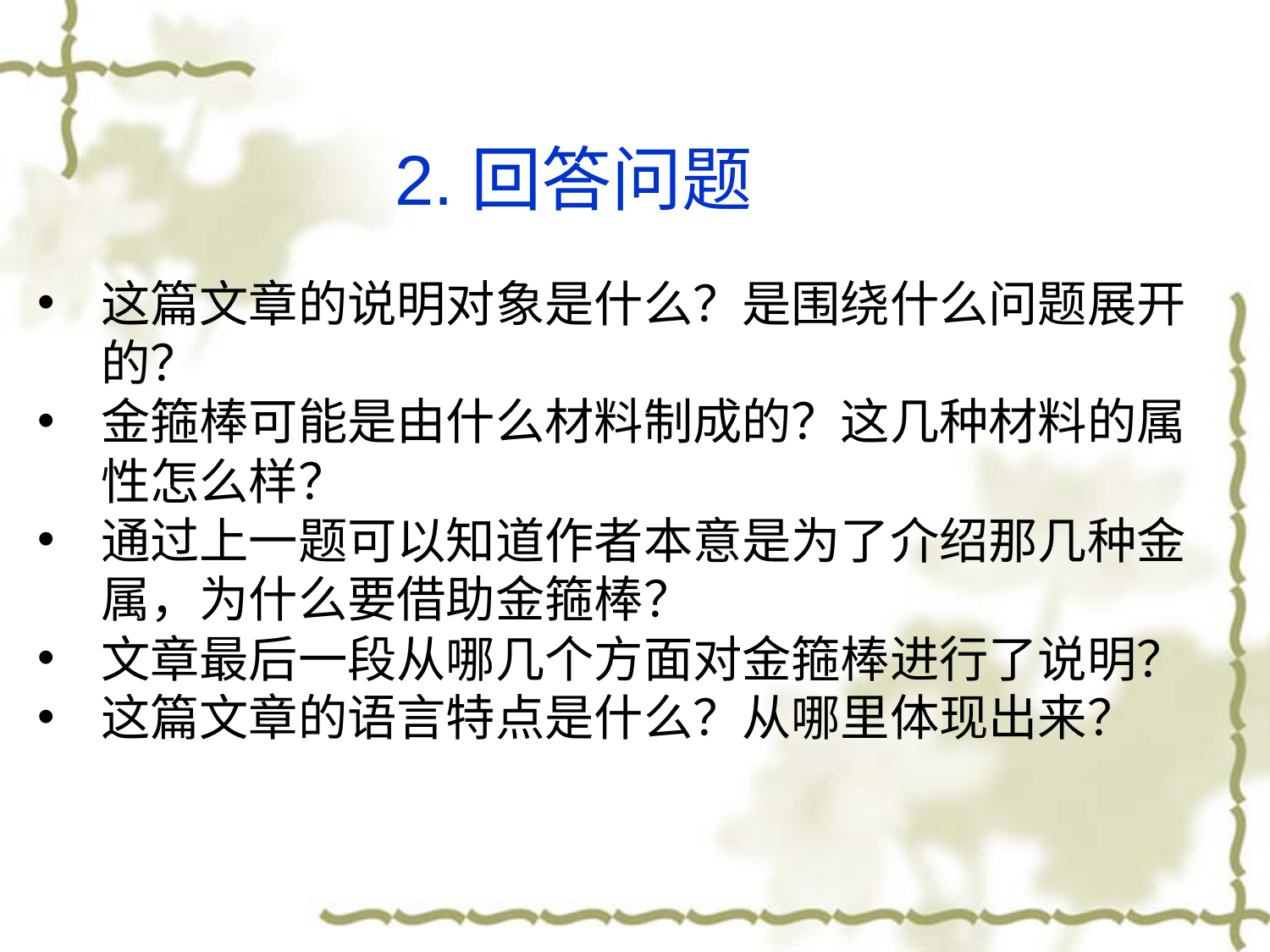

2.回答问题
这篇文章的说明对象是什么？是围绕什么问题展开的？
金箍棒可能是由什么材料制成的？这几种材料的属性怎么样？
通过上一题可以知道作者本意是为了介绍那几种金属，为什么要借助金箍棒？
文章最后一段从哪几个方面对金箍棒进行了说明？
这篇文章的语言特点是什么？从哪里体现出来？